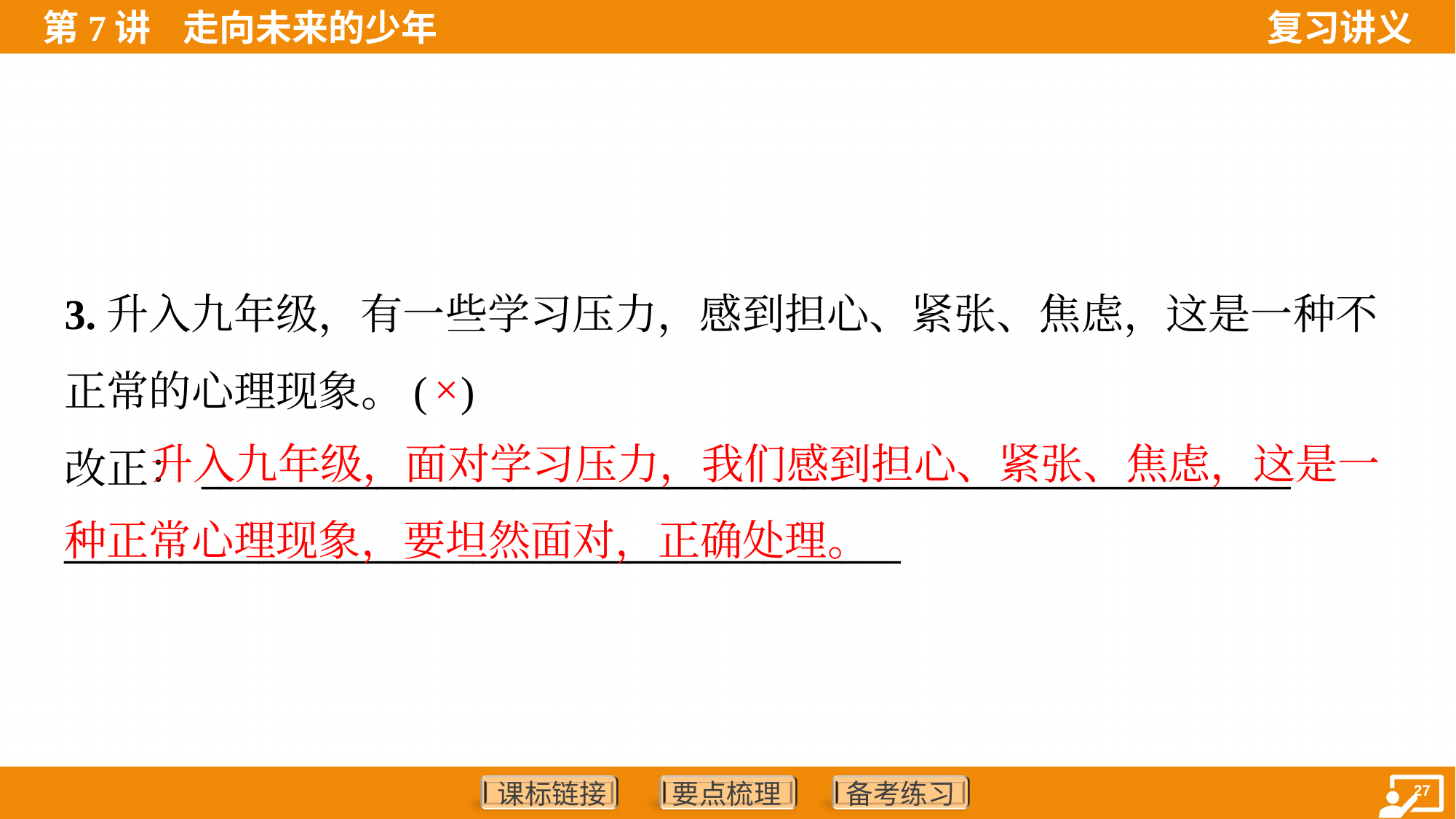

3.升入九年级，有一些学习压力，感到担心、紧张、焦虑，这是一种不
正常的心理现象。(   )
改正：________________________________________________________
___________________________________________
×
       升入九年级，面对学习压力，我们感到担心、紧张、焦虑，这是一种正常心理现象，要坦然面对，正确处理。